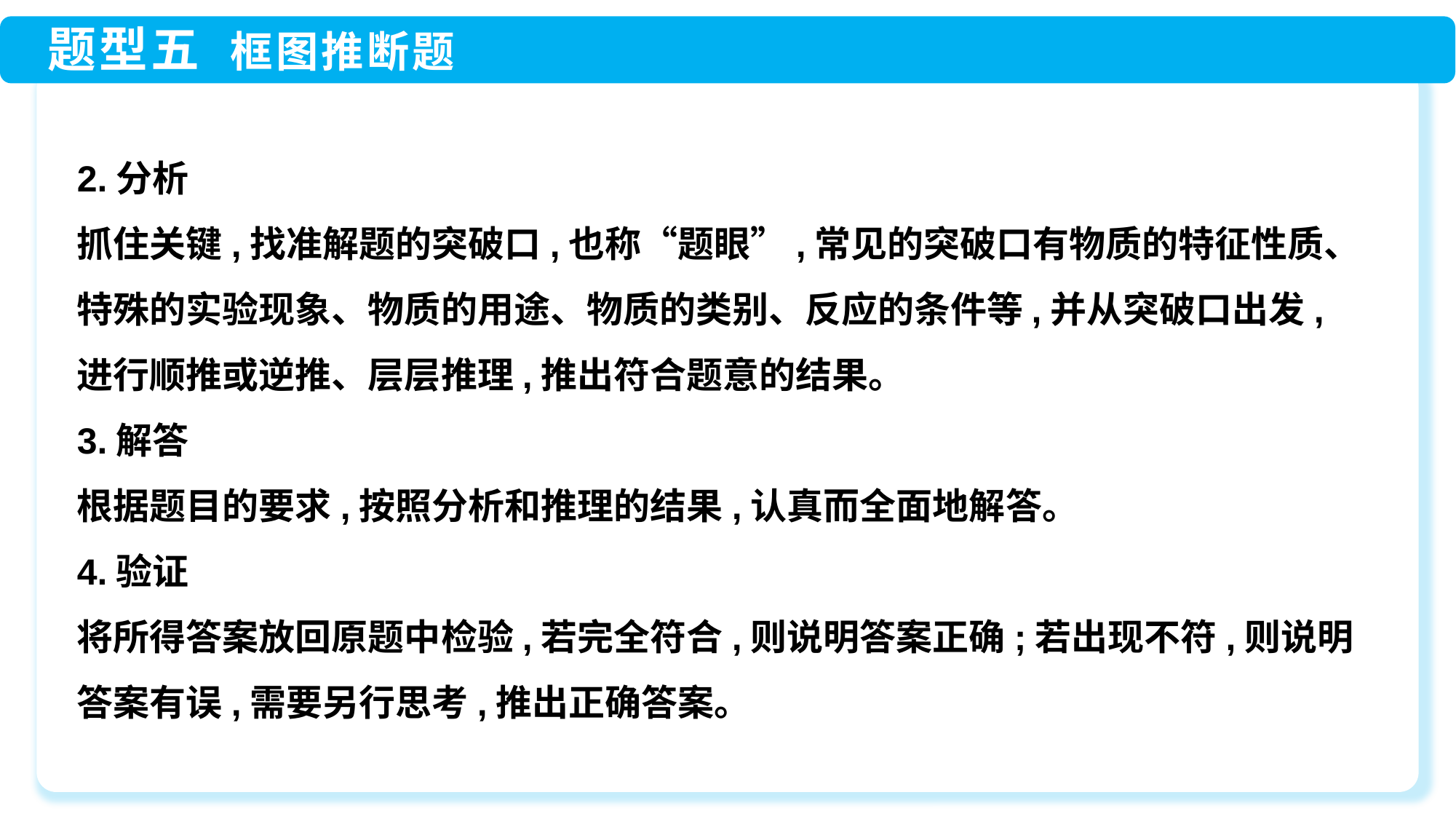

2.分析
抓住关键,找准解题的突破口,也称“题眼”,常见的突破口有物质的特征性质、特殊的实验现象、物质的用途、物质的类别、反应的条件等,并从突破口出发,进行顺推或逆推、层层推理,推出符合题意的结果。
3.解答
根据题目的要求,按照分析和推理的结果,认真而全面地解答。
4.验证
将所得答案放回原题中检验,若完全符合,则说明答案正确;若出现不符,则说明答案有误,需要另行思考,推出正确答案。